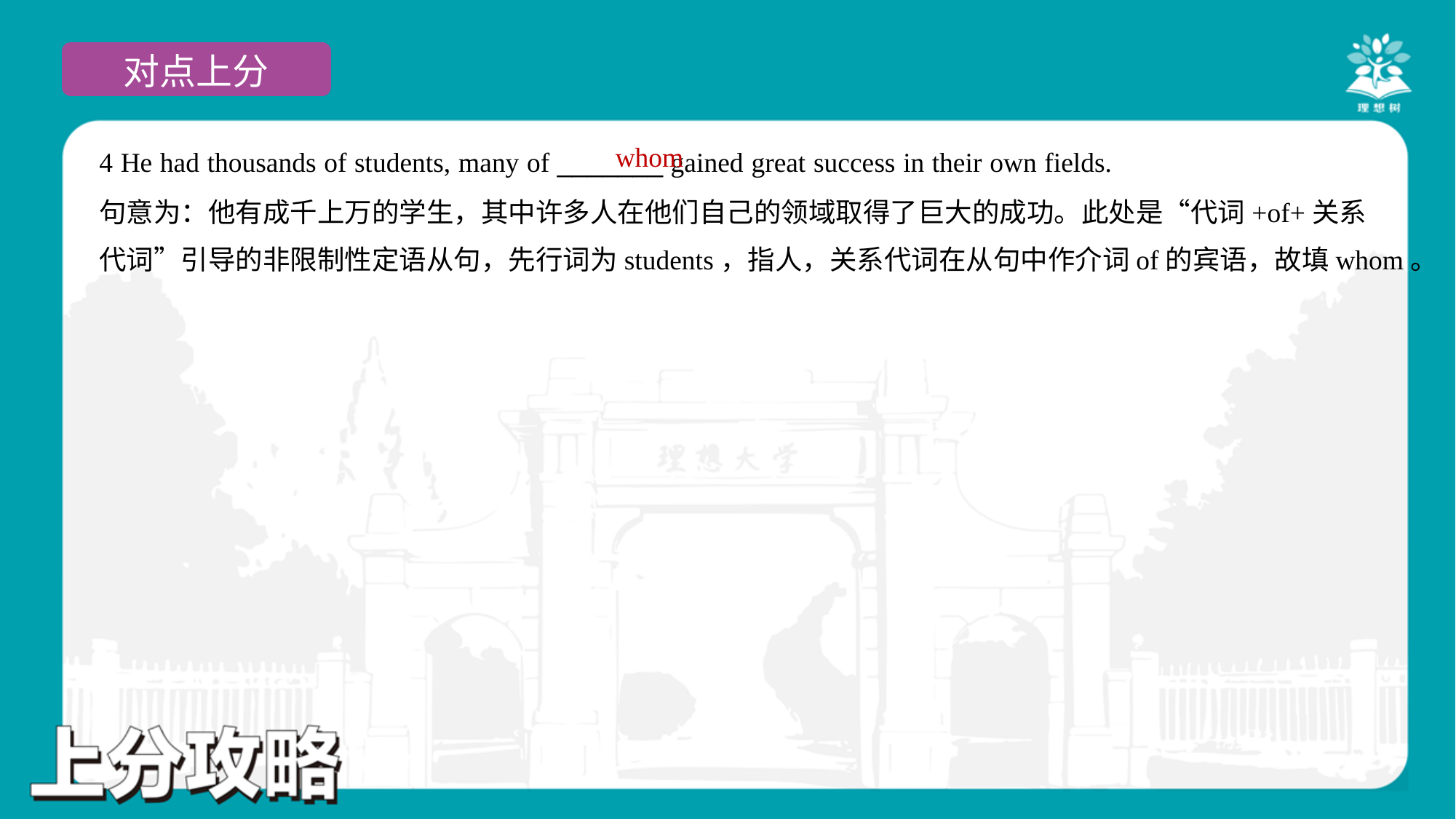

whom
4 He had thousands of students, many of _______ gained great success in their own fields.
句意为：他有成千上万的学生，其中许多人在他们自己的领域取得了巨大的成功。此处是“代词+of+关系
代词”引导的非限制性定语从句，先行词为students，指人，关系代词在从句中作介词of的宾语，故填whom。